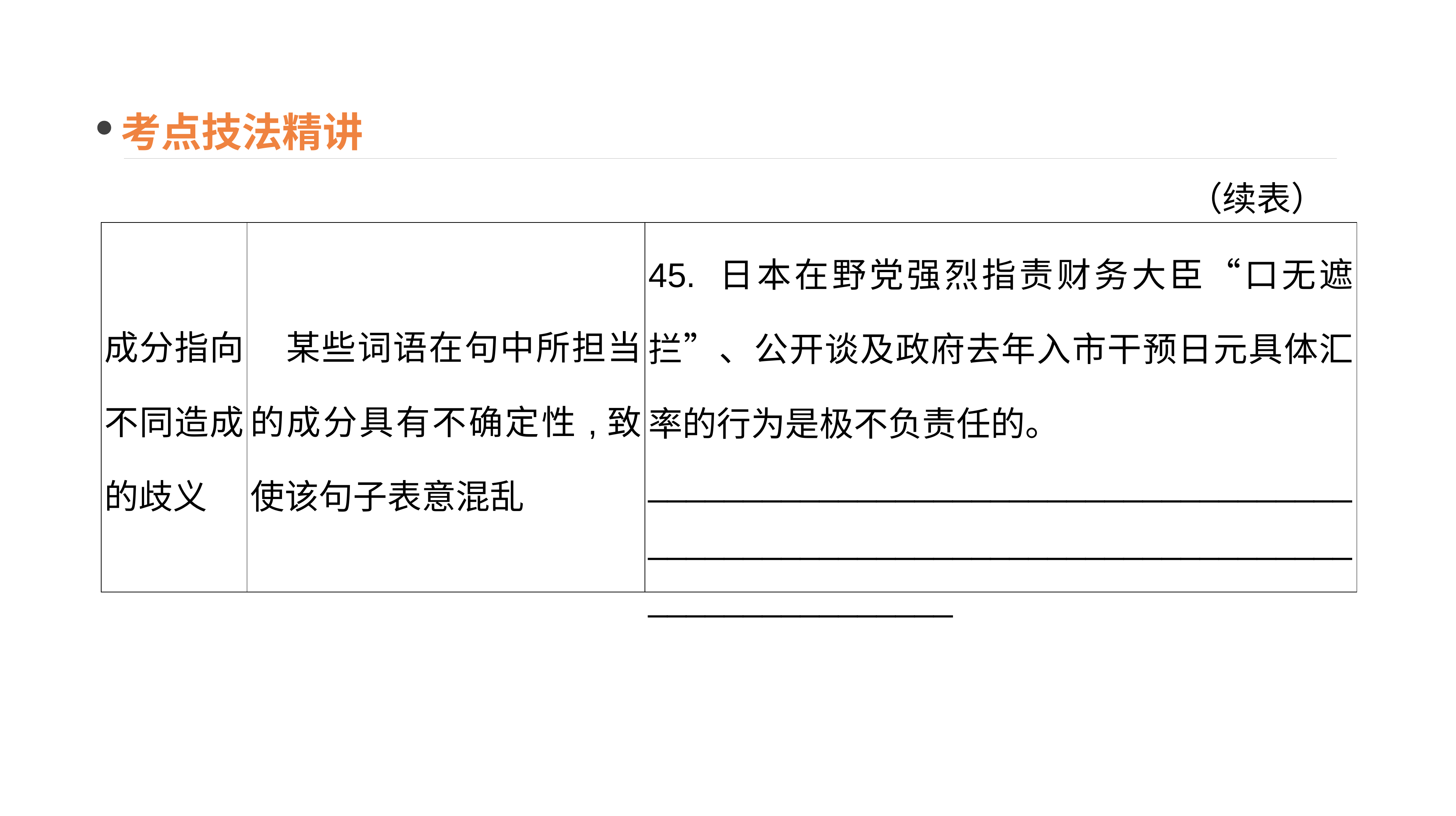

考点技法精讲

（续表）
| 成分指向不同造成的歧义 | 某些词语在句中所担当的成分具有不确定性,致使该句子表意混乱 | 45. 日本在野党强烈指责财务大臣“口无遮拦”、公开谈及政府去年入市干预日元具体汇率的行为是极不负责任的。 \_\_\_\_\_\_\_\_\_\_\_\_\_\_\_\_\_\_\_\_\_\_\_\_\_\_\_\_\_\_\_\_\_\_\_\_\_\_\_\_\_\_\_\_\_\_\_\_\_\_\_\_\_\_\_\_\_\_\_\_\_\_\_\_\_\_\_\_\_\_\_\_\_\_\_\_\_\_\_\_\_\_\_\_\_\_\_\_\_\_ |
| --- | --- | --- |